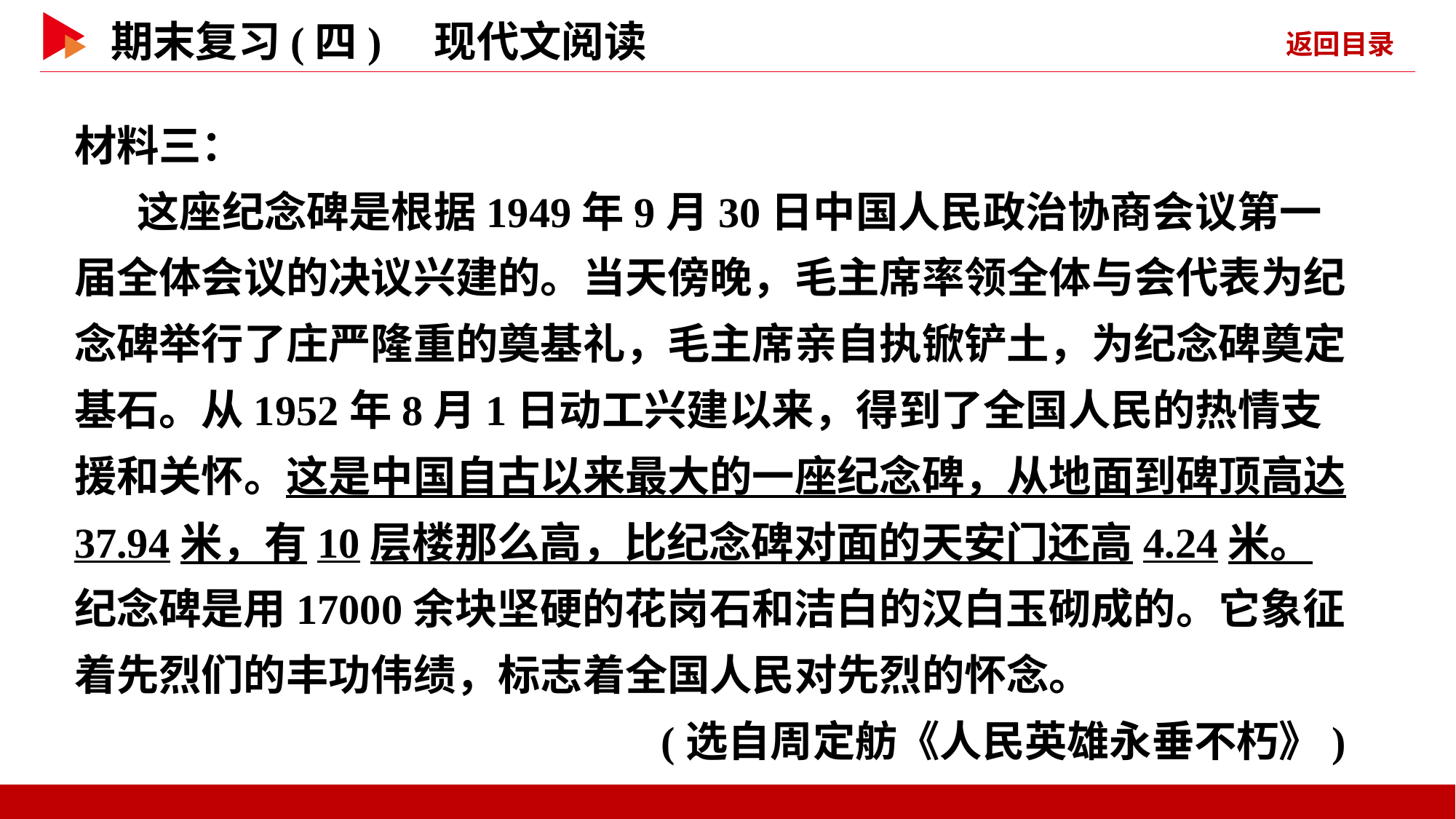

材料三：
  这座纪念碑是根据1949年9月30日中国人民政治协商会议第一届全体会议的决议兴建的。当天傍晚，毛主席率领全体与会代表为纪念碑举行了庄严隆重的奠基礼，毛主席亲自执锨铲土，为纪念碑奠定基石。从1952年8月1日动工兴建以来，得到了全国人民的热情支援和关怀。这是中国自古以来最大的一座纪念碑，从地面到碑顶高达37.94米，有10层楼那么高，比纪念碑对面的天安门还高4.24米。纪念碑是用17000余块坚硬的花岗石和洁白的汉白玉砌成的。它象征着先烈们的丰功伟绩，标志着全国人民对先烈的怀念。
(选自周定舫《人民英雄永垂不朽》)